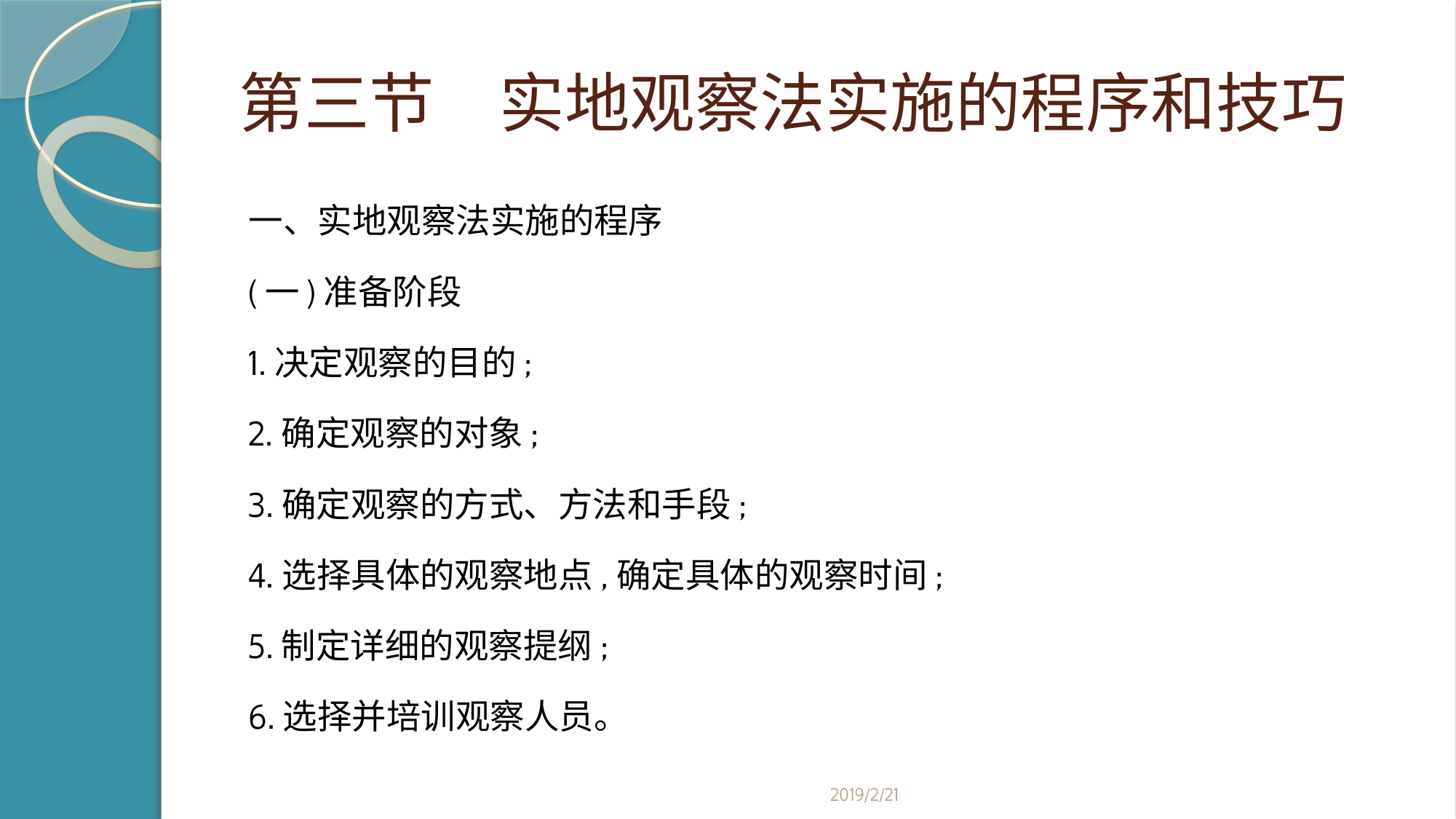

# 第三节　实地观察法实施的程序和技巧
一、实地观察法实施的程序
(一)准备阶段
1.决定观察的目的;
2.确定观察的对象;
3.确定观察的方式、方法和手段;
4.选择具体的观察地点,确定具体的观察时间;
5.制定详细的观察提纲;
6.选择并培训观察人员。

2019/2/21